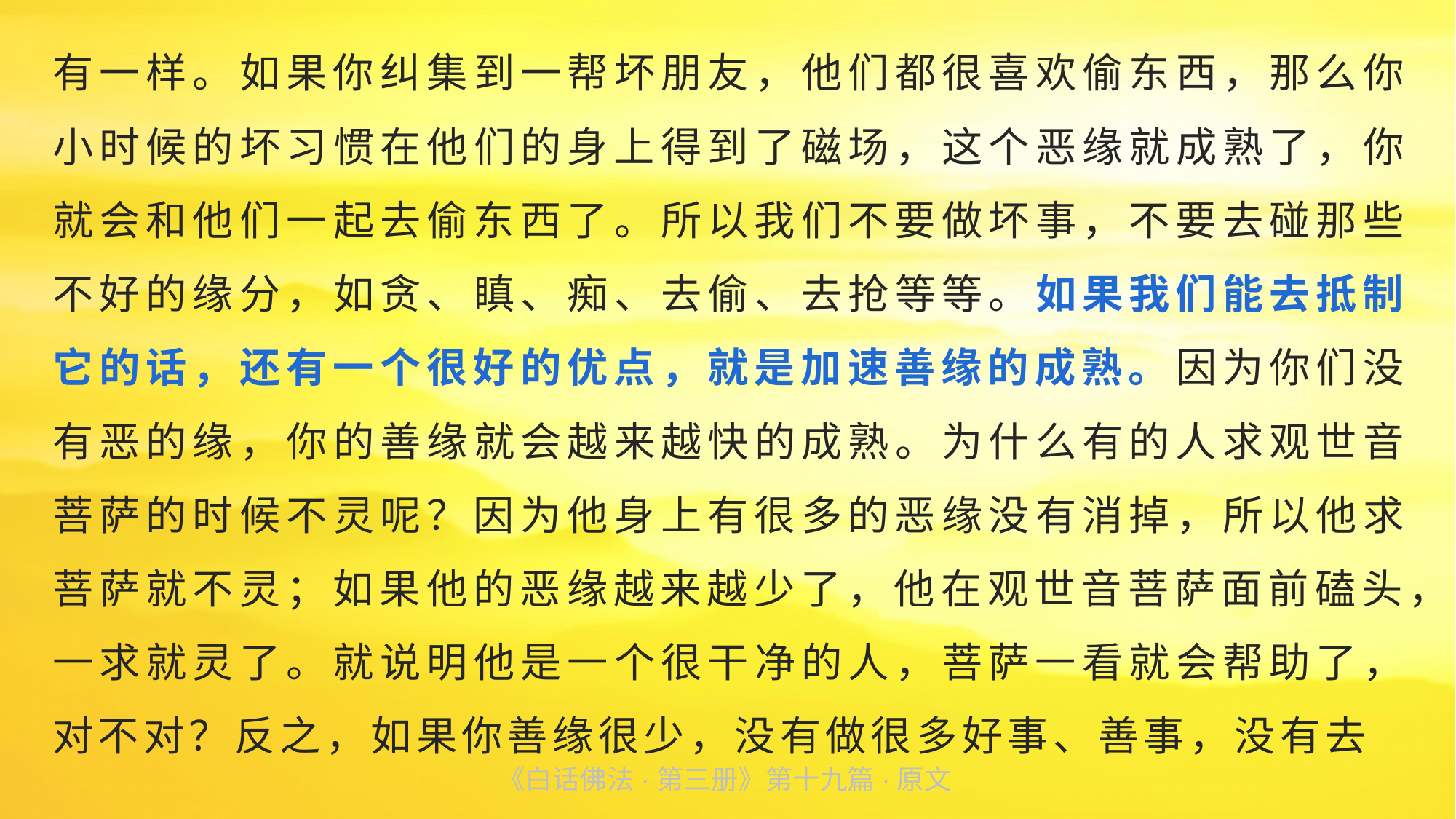

有一样。如果你纠集到一帮坏朋友，他们都很喜欢偷东西，那么你小时候的坏习惯在他们的身上得到了磁场，这个恶缘就成熟了，你就会和他们一起去偷东西了。所以我们不要做坏事，不要去碰那些不好的缘分，如贪、瞋、痴、去偷、去抢等等。如果我们能去抵制它的话，还有一个很好的优点，就是加速善缘的成熟。因为你们没有恶的缘，你的善缘就会越来越快的成熟。为什么有的人求观世音菩萨的时候不灵呢？因为他身上有很多的恶缘没有消掉，所以他求菩萨就不灵；如果他的恶缘越来越少了，他在观世音菩萨面前磕头，一求就灵了。就说明他是一个很干净的人，菩萨一看就会帮助了，对不对？反之，如果你善缘很少，没有做很多好事、善事，没有去
《白话佛法·第三册》第十九篇·原文